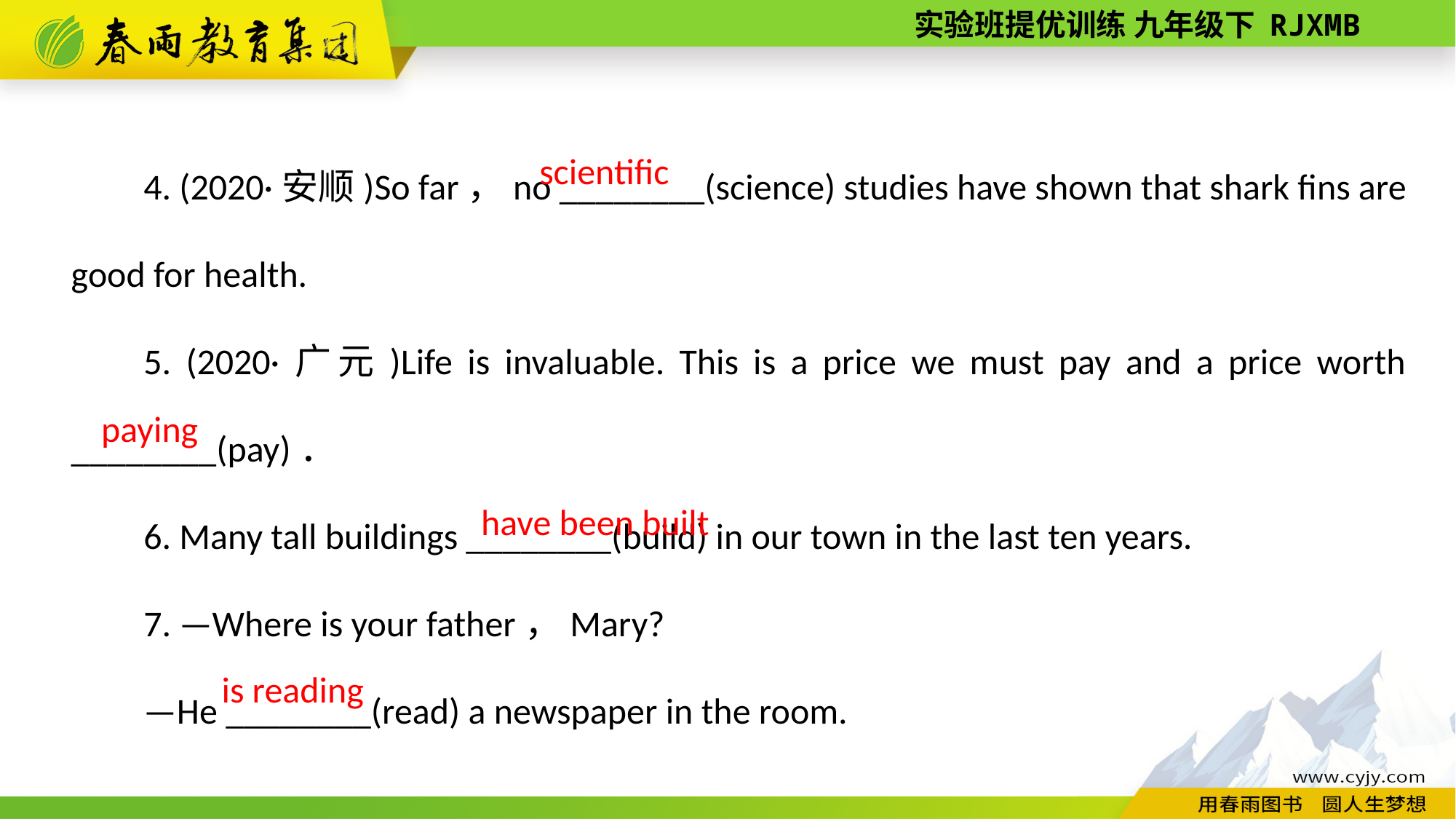

4. (2020·安顺)So far，no ________(science) studies have shown that shark fins are good for health.
5. (2020·广元)Life is invaluable. This is a price we must pay and a price worth ________(pay)．
6. Many tall buildings ________(build) in our town in the last ten years.
7. —Where is your father，Mary?
—He ________(read) a newspaper in the room.
scientific
paying
have been built
is reading